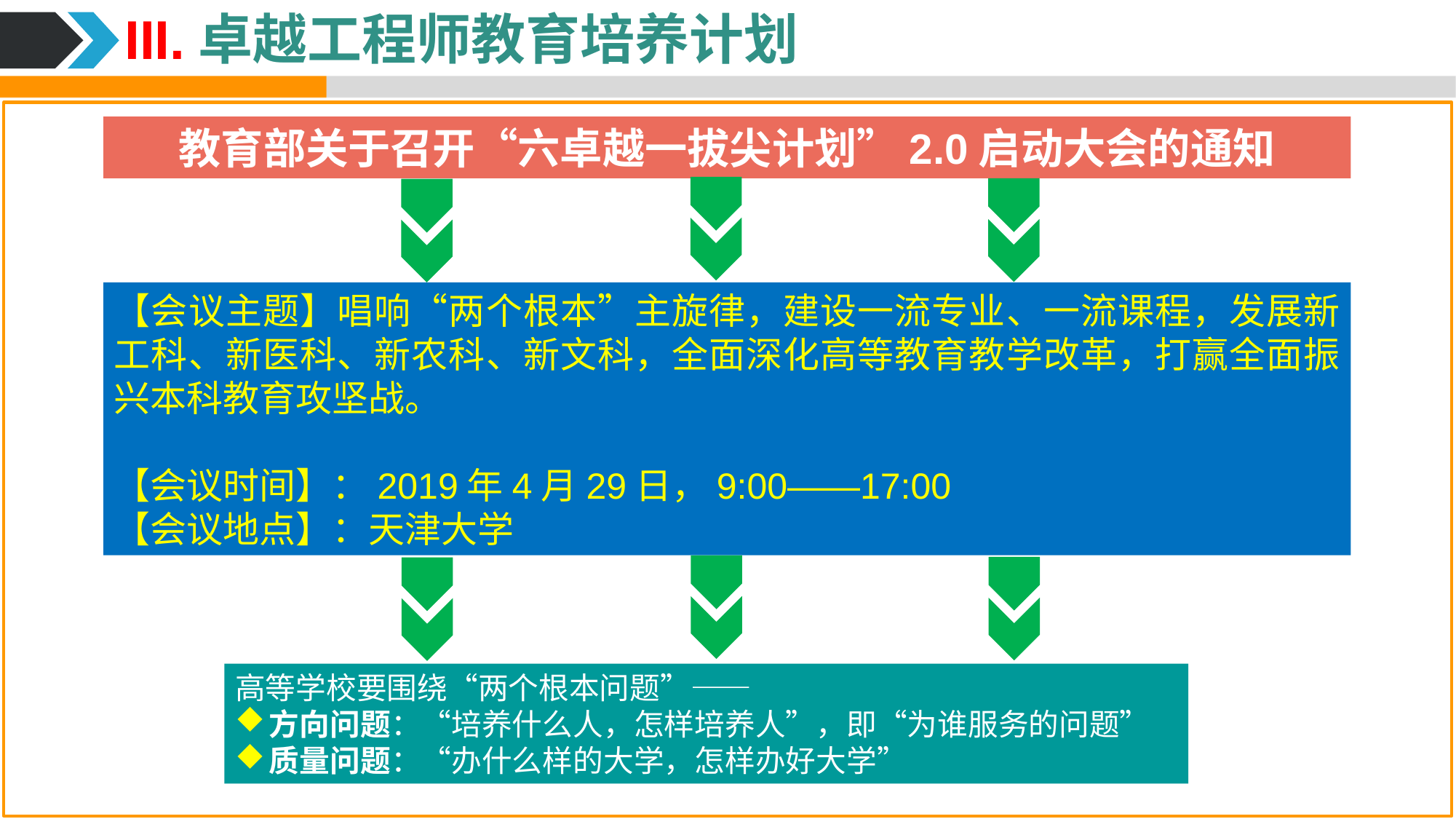

III.卓越工程师教育培养计划

教育部关于召开“六卓越一拔尖计划”2.0启动大会的通知

【会议主题】唱响“两个根本”主旋律，建设一流专业、一流课程，发展新工科、新医科、新农科、新文科，全面深化高等教育教学改革，打赢全面振兴本科教育攻坚战。

【会议时间】：2019年4月29日，9:00——17:00
【会议地点】：天津大学

高等学校要围绕“两个根本问题”——
方向问题：“培养什么人，怎样培养人”，即“为谁服务的问题”
质量问题：“办什么样的大学，怎样办好大学”